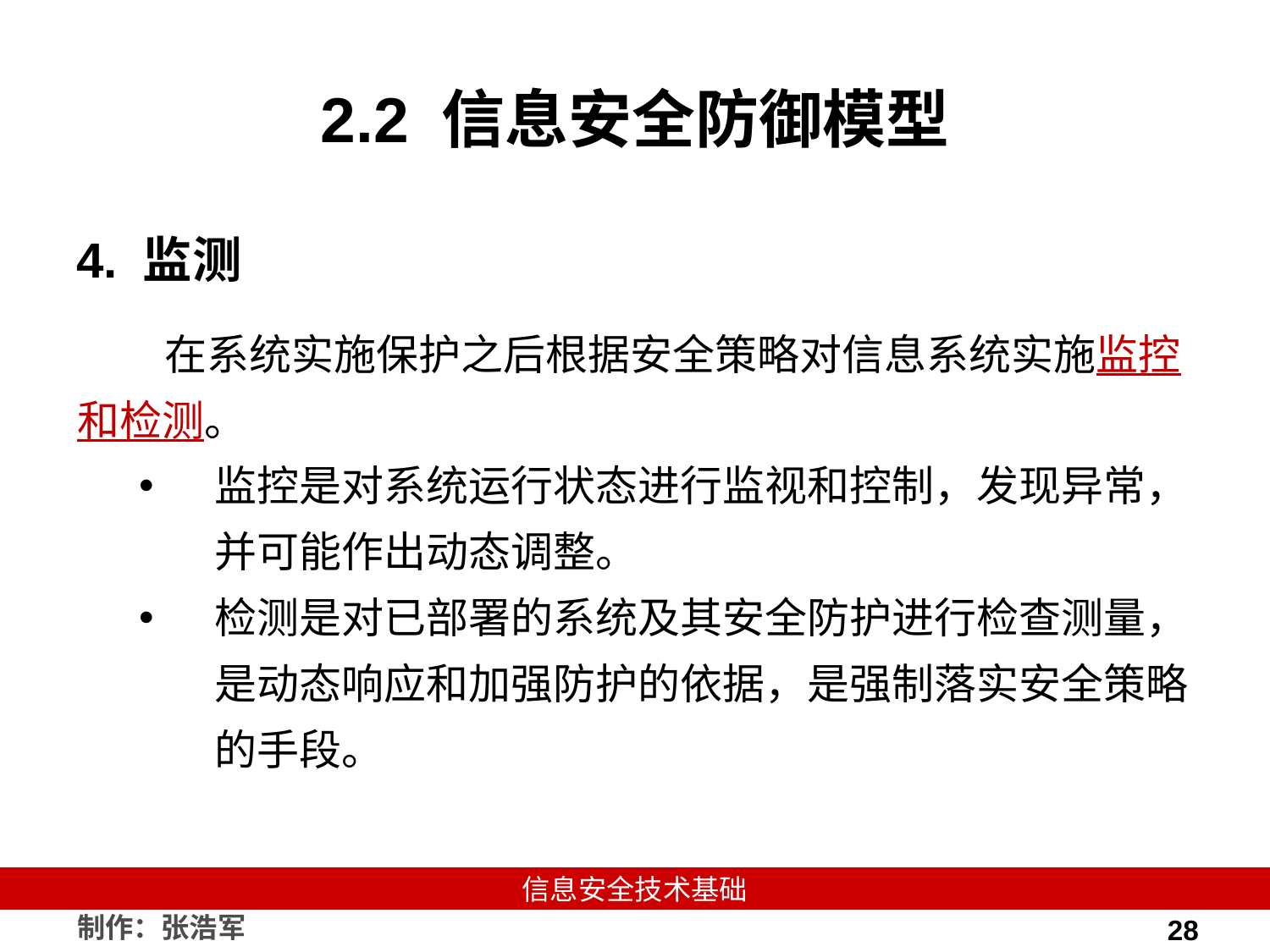

# 2.2 信息安全防御模型
4. 监测
在系统实施保护之后根据安全策略对信息系统实施监控和检测。
监控是对系统运行状态进行监视和控制，发现异常，并可能作出动态调整。
检测是对已部署的系统及其安全防护进行检查测量，是动态响应和加强防护的依据，是强制落实安全策略的手段。
28